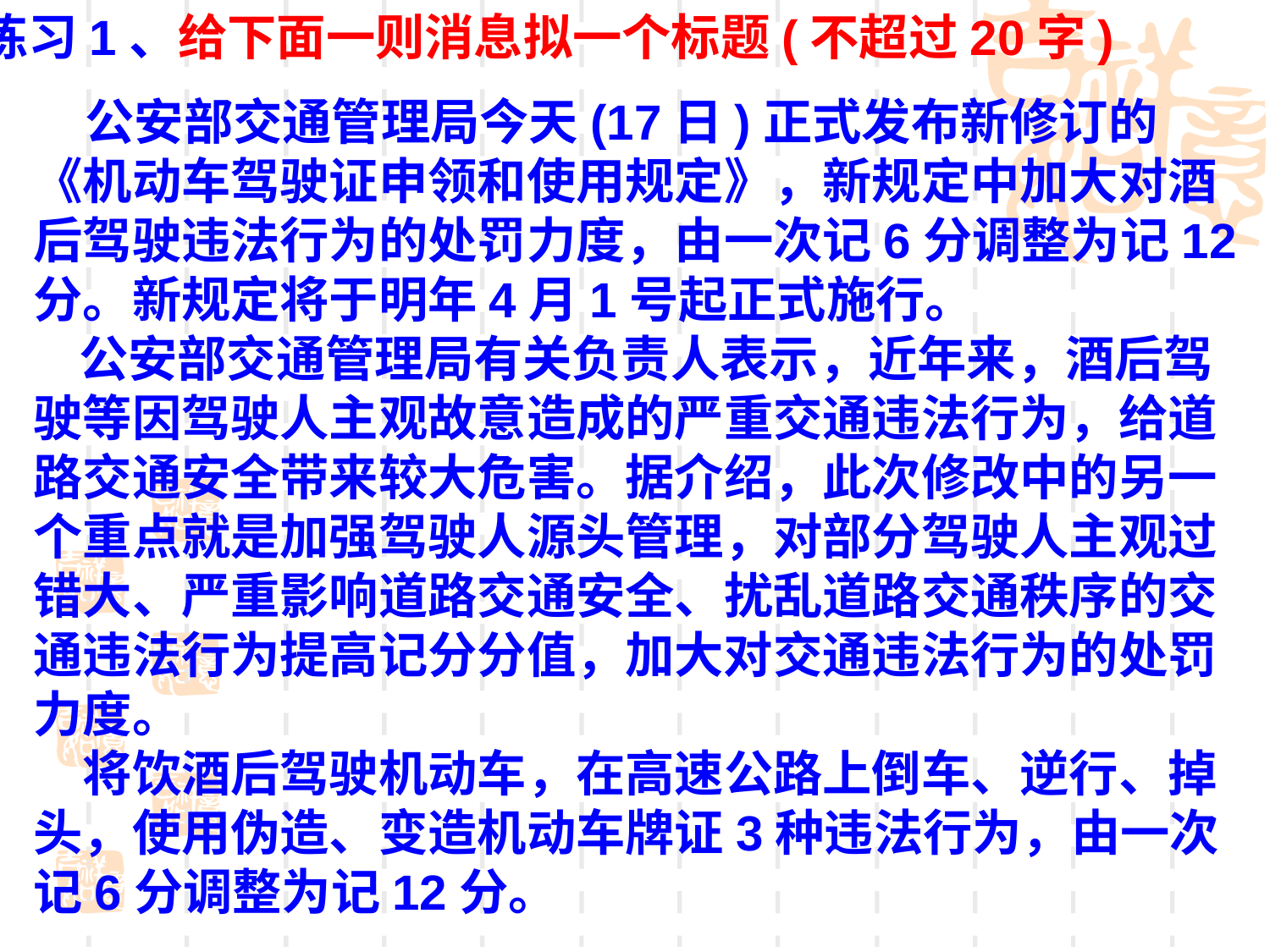

练习1、给下面一则消息拟一个标题(不超过20字)
     公安部交通管理局今天(17日)正式发布新修订的《机动车驾驶证申领和使用规定》，新规定中加大对酒后驾驶违法行为的处罚力度，由一次记6分调整为记12分。新规定将于明年4月1号起正式施行。
   公安部交通管理局有关负责人表示，近年来，酒后驾驶等因驾驶人主观故意造成的严重交通违法行为，给道路交通安全带来较大危害。据介绍，此次修改中的另一个重点就是加强驾驶人源头管理，对部分驾驶人主观过错大、严重影响道路交通安全、扰乱道路交通秩序的交通违法行为提高记分分值，加大对交通违法行为的处罚力度。
　将饮酒后驾驶机动车，在高速公路上倒车、逆行、掉头，使用伪造、变造机动车牌证3种违法行为，由一次记6分调整为记12分。